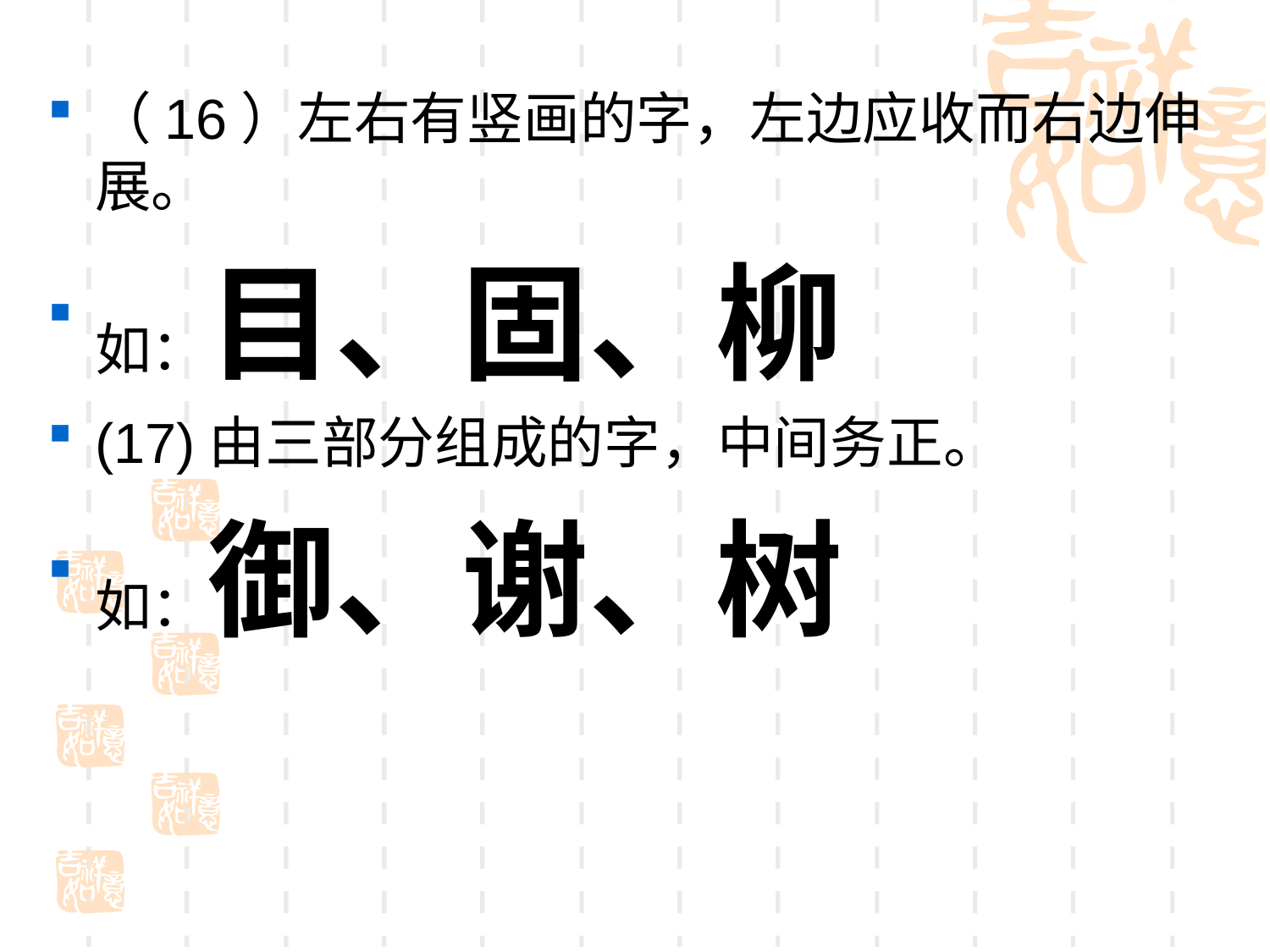

（16）左右有竖画的字，左边应收而右边伸展。
如：目、固、柳
(17)由三部分组成的字，中间务正。
如：御、谢、树